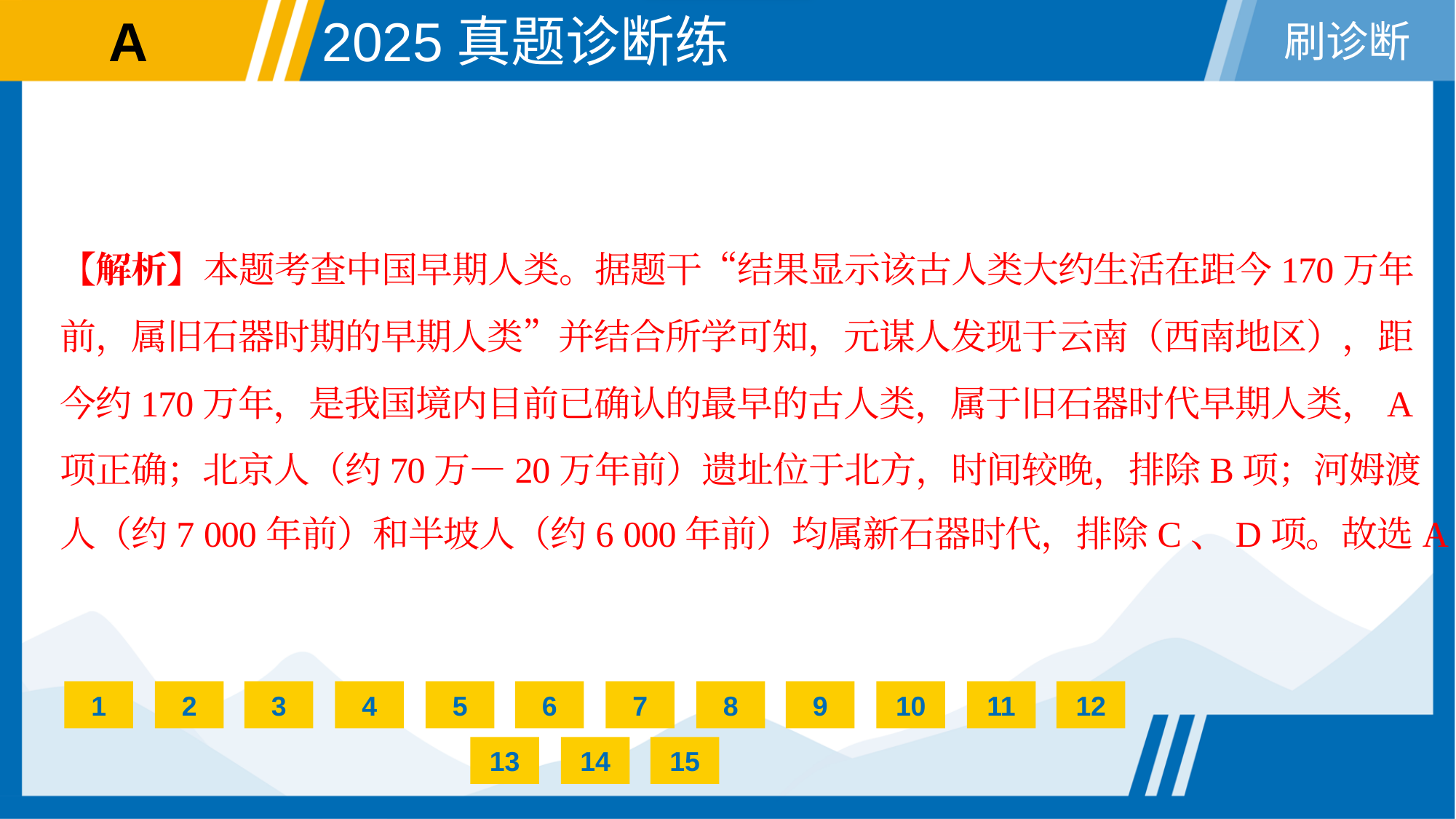

【解析】本题考查中国早期人类。据题干“结果显示该古人类大约生活在距今170万年
前，属旧石器时期的早期人类”并结合所学可知，元谋人发现于云南（西南地区），距
今约170万年，是我国境内目前已确认的最早的古人类，属于旧石器时代早期人类，A
项正确；北京人（约70万—20万年前）遗址位于北方，时间较晚，排除B项；河姆渡
人（约7 000年前）和半坡人（约6 000年前）均属新石器时代，排除C、D项。故选A。